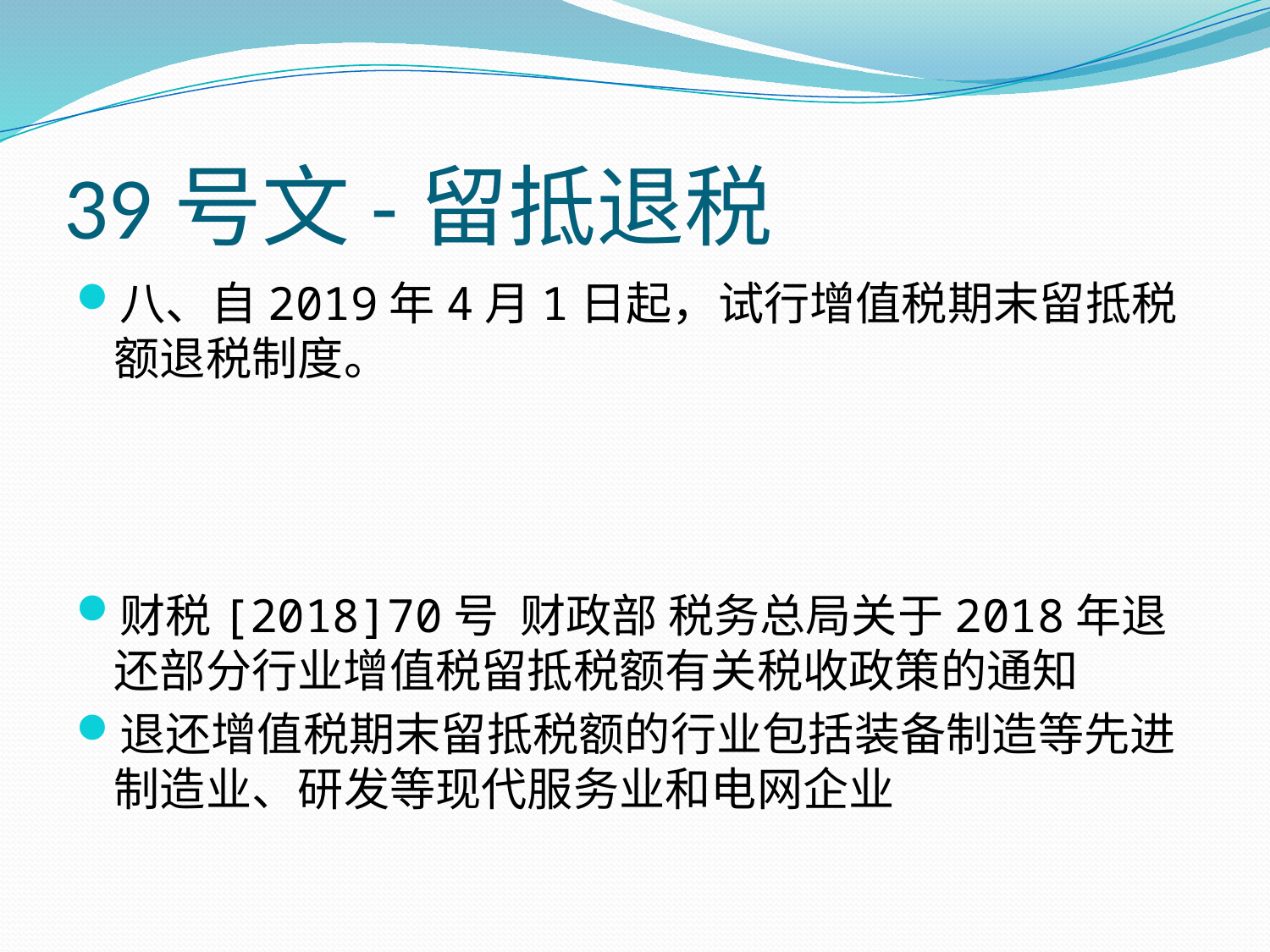

# 39号文-留抵退税
八、自2019年4月1日起，试行增值税期末留抵税额退税制度。

财税[2018]70号  财政部 税务总局关于2018年退还部分行业增值税留抵税额有关税收政策的通知
退还增值税期末留抵税额的行业包括装备制造等先进制造业、研发等现代服务业和电网企业